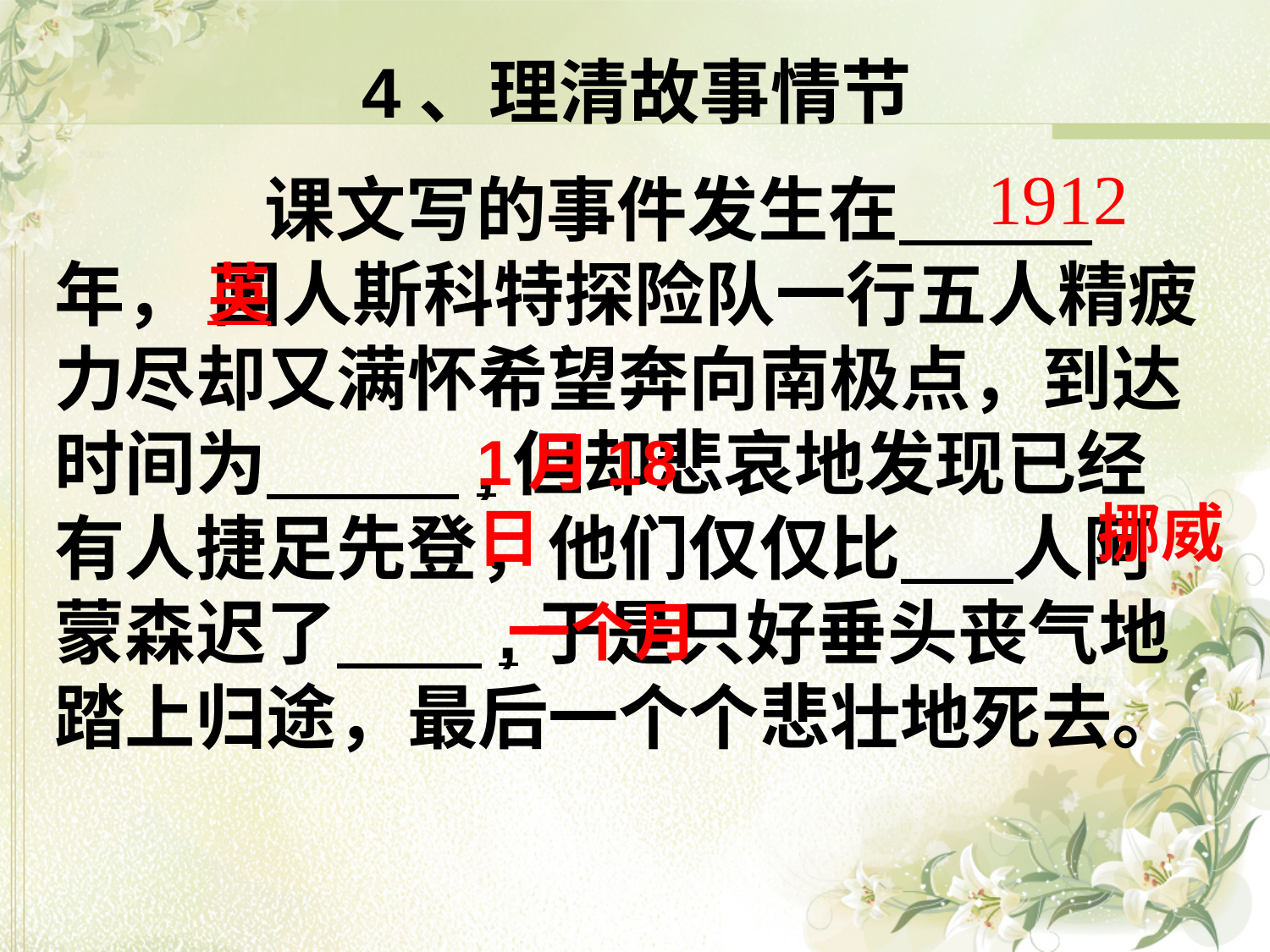

# 4、理清故事情节
1912
            课文写的事件发生在             年， 国人斯科特探险队一行五人精疲力尽却又满怀希望奔向南极点，到达时间为            ,但却悲哀地发现已经有人捷足先登，他们仅仅比       人阿蒙森迟了         ,于是只好垂头丧气地踏上归途，最后一个个悲壮地死去。
英
1月18日
挪威
一个月